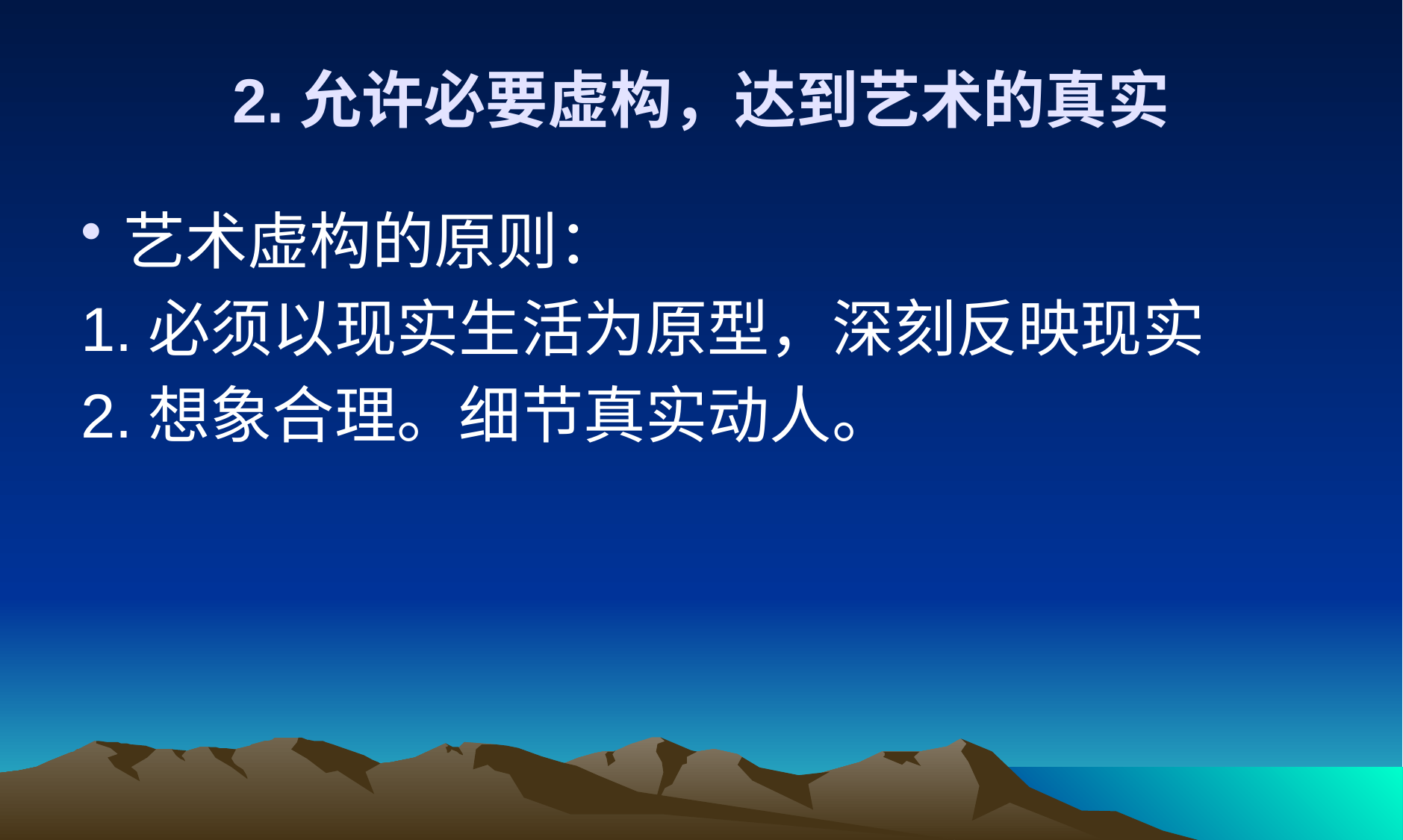

# 2.允许必要虚构，达到艺术的真实
艺术虚构的原则：
1.必须以现实生活为原型，深刻反映现实
2.想象合理。细节真实动人。